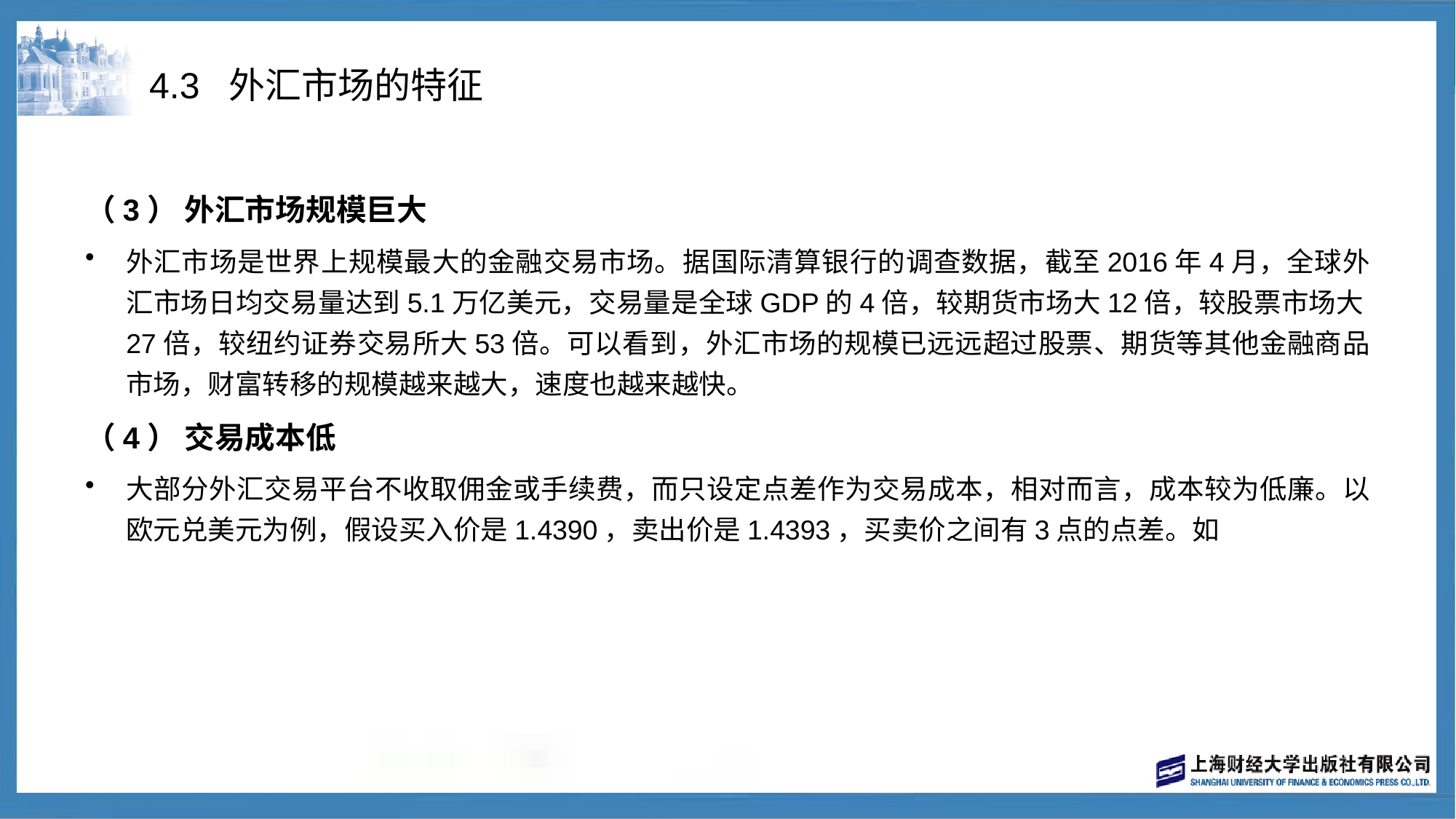

# 4.3  外汇市场的特征
（3） 外汇市场规模巨大
外汇市场是世界上规模最大的金融交易市场。据国际清算银行的调查数据，截至2016年4月，全球外汇市场日均交易量达到5.1万亿美元，交易量是全球GDP的4倍，较期货市场大12倍，较股票市场大27倍，较纽约证券交易所大53倍。可以看到，外汇市场的规模已远远超过股票、期货等其他金融商品市场，财富转移的规模越来越大，速度也越来越快。
（4） 交易成本低
大部分外汇交易平台不收取佣金或手续费，而只设定点差作为交易成本，相对而言，成本较为低廉。以欧元兑美元为例，假设买入价是1.4390，卖出价是1.4393，买卖价之间有3点的点差。如